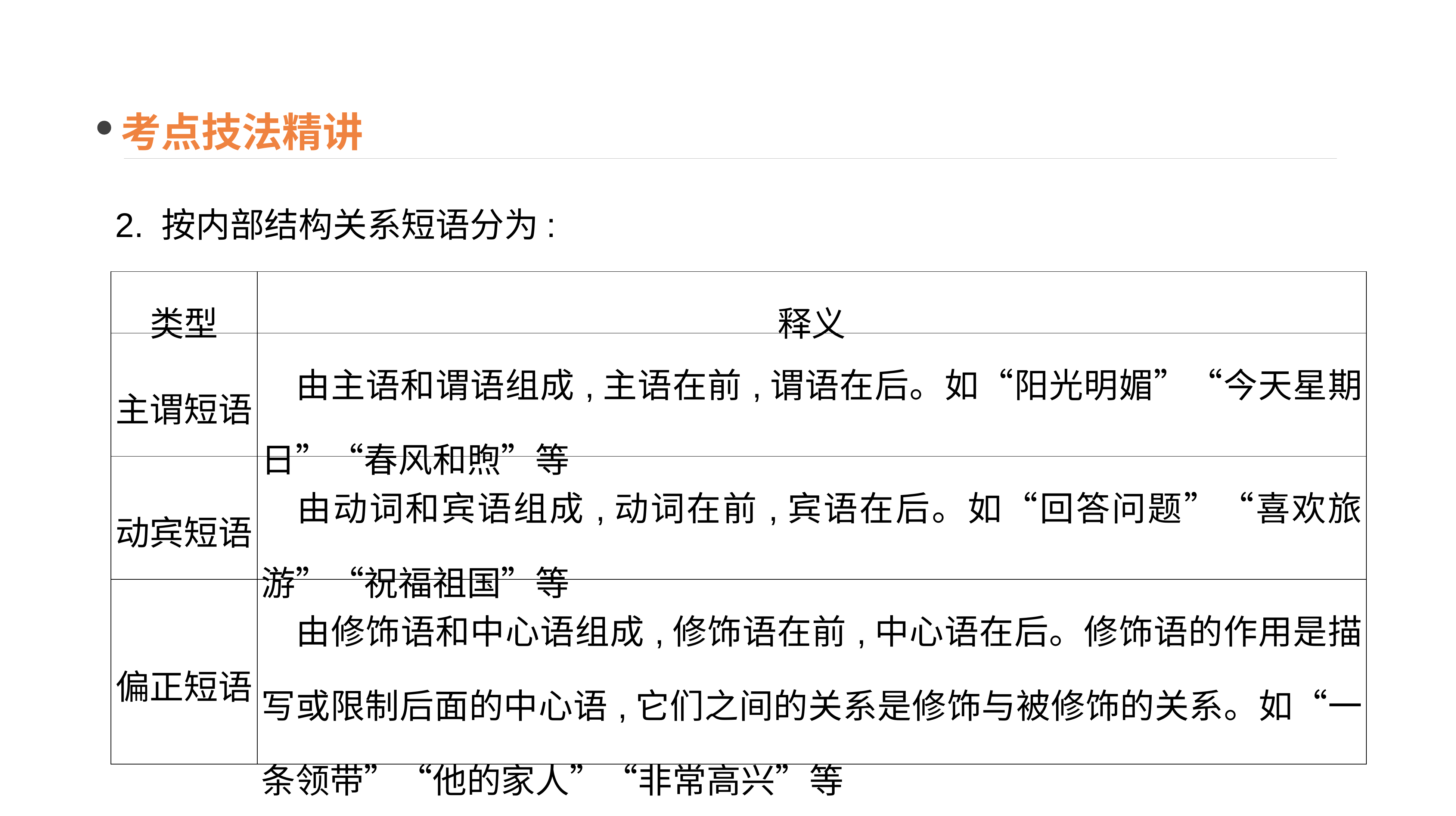

考点技法精讲

2. 按内部结构关系短语分为:
| 类型 | 释义 |
| --- | --- |
| 主谓短语 | 由主语和谓语组成,主语在前,谓语在后。如“阳光明媚”“今天星期日”“春风和煦”等 |
| 动宾短语 | 由动词和宾语组成,动词在前,宾语在后。如“回答问题”“喜欢旅游”“祝福祖国”等 |
| 偏正短语 | 由修饰语和中心语组成,修饰语在前,中心语在后。修饰语的作用是描写或限制后面的中心语,它们之间的关系是修饰与被修饰的关系。如“一条领带”“他的家人”“非常高兴”等 |